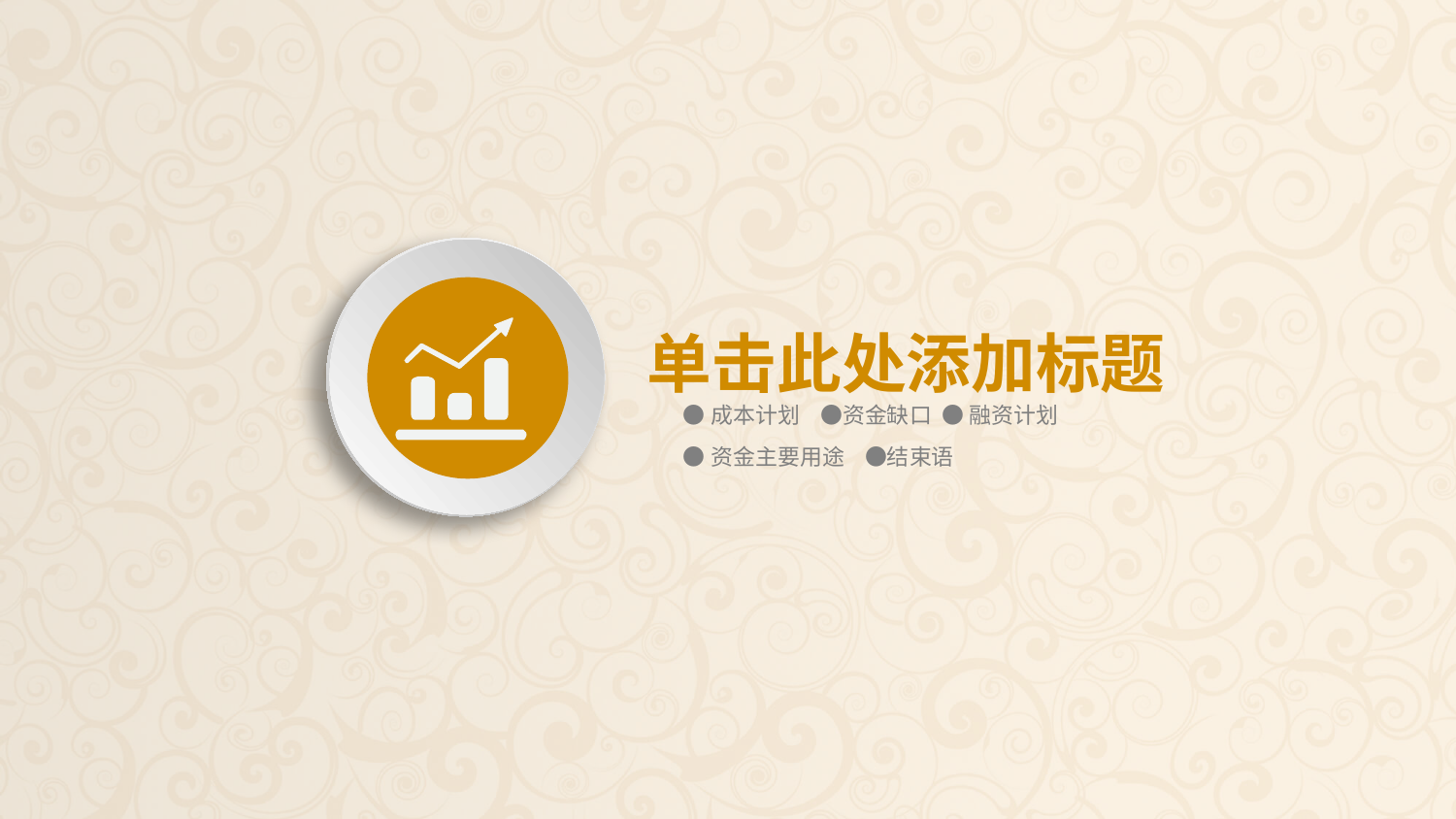

单击此处添加标题
●成本计划    ●资金缺口  ● 融资计划
●资金主要用途    ●结束语